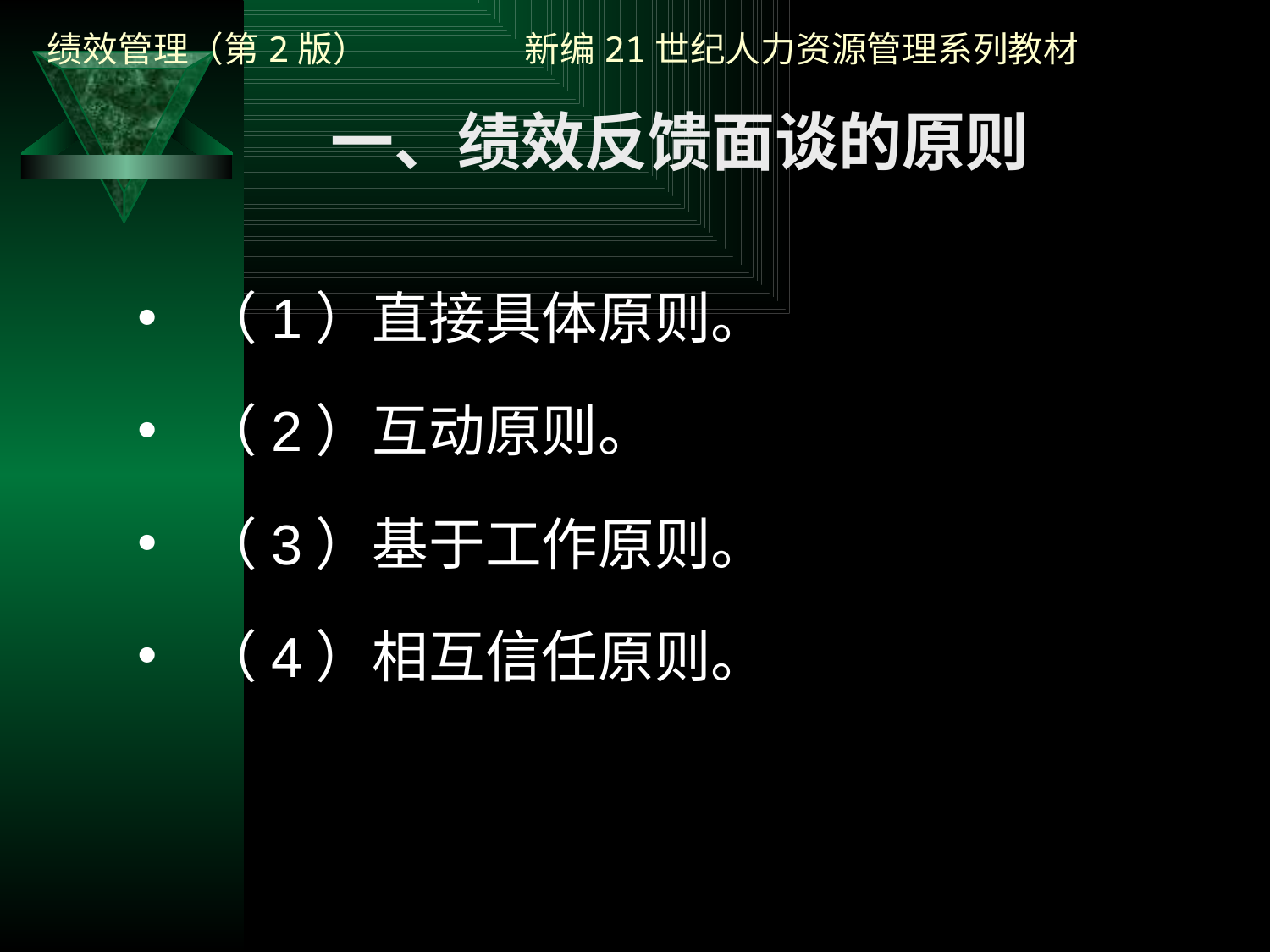

一、绩效反馈面谈的原则
（1）直接具体原则。
（2）互动原则。
（3）基于工作原则。
（4）相互信任原则。